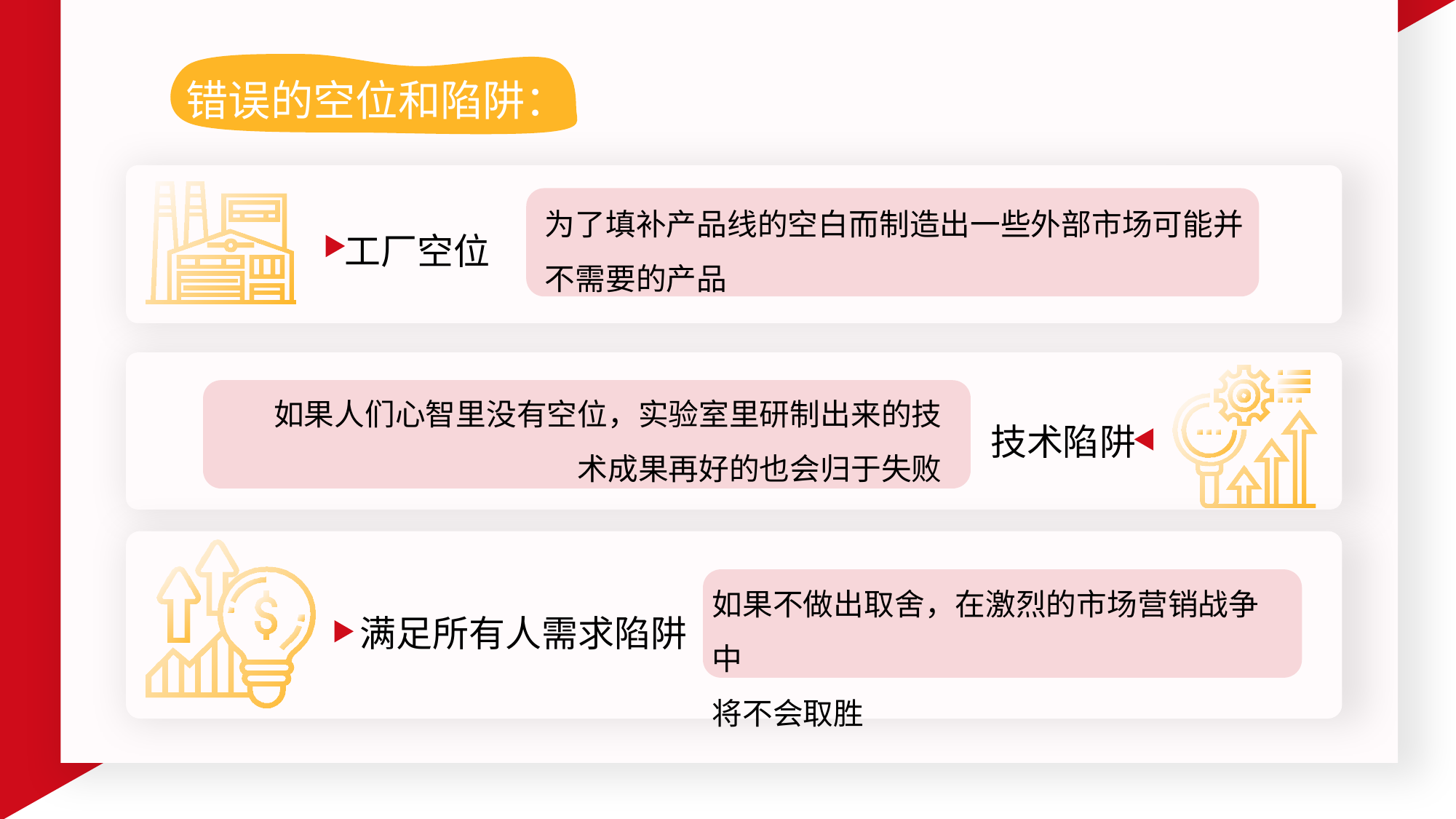

错误的空位和陷阱：

为了填补产品线的空白而制造出一些外部市场可能并不需要的产品

工厂空位

如果人们心智里没有空位，实验室里研制出来的技术成果再好的也会归于失败

技术陷阱

如果不做出取舍，在激烈的市场营销战争中
将不会取胜

满足所有人需求陷阱